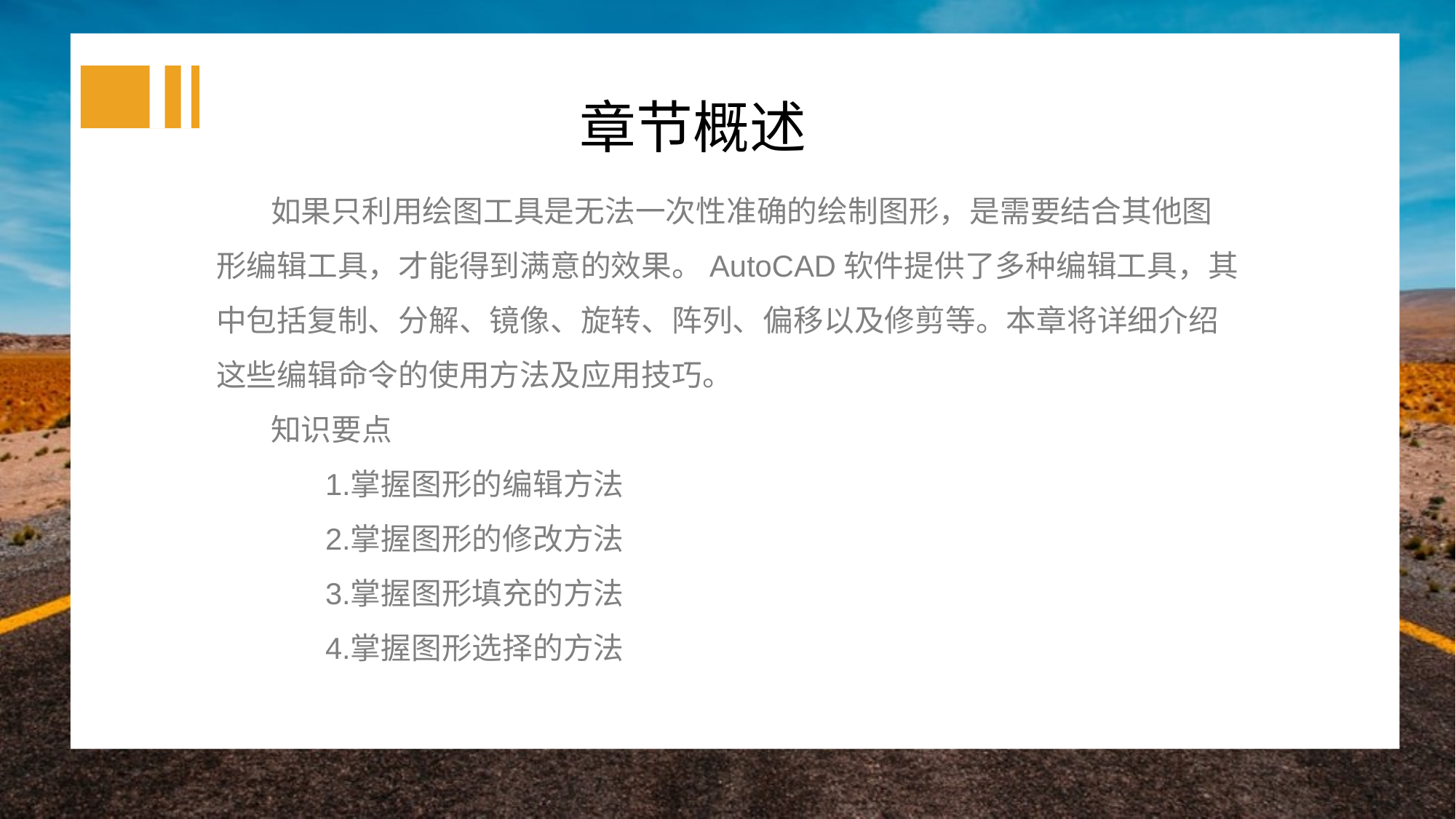

章节概述
如果只利用绘图工具是无法一次性准确的绘制图形，是需要结合其他图形编辑工具，才能得到满意的效果。AutoCAD软件提供了多种编辑工具，其中包括复制、分解、镜像、旋转、阵列、偏移以及修剪等。本章将详细介绍这些编辑命令的使用方法及应用技巧。
知识要点
掌握图形的编辑方法
掌握图形的修改方法
掌握图形填充的方法
掌握图形选择的方法